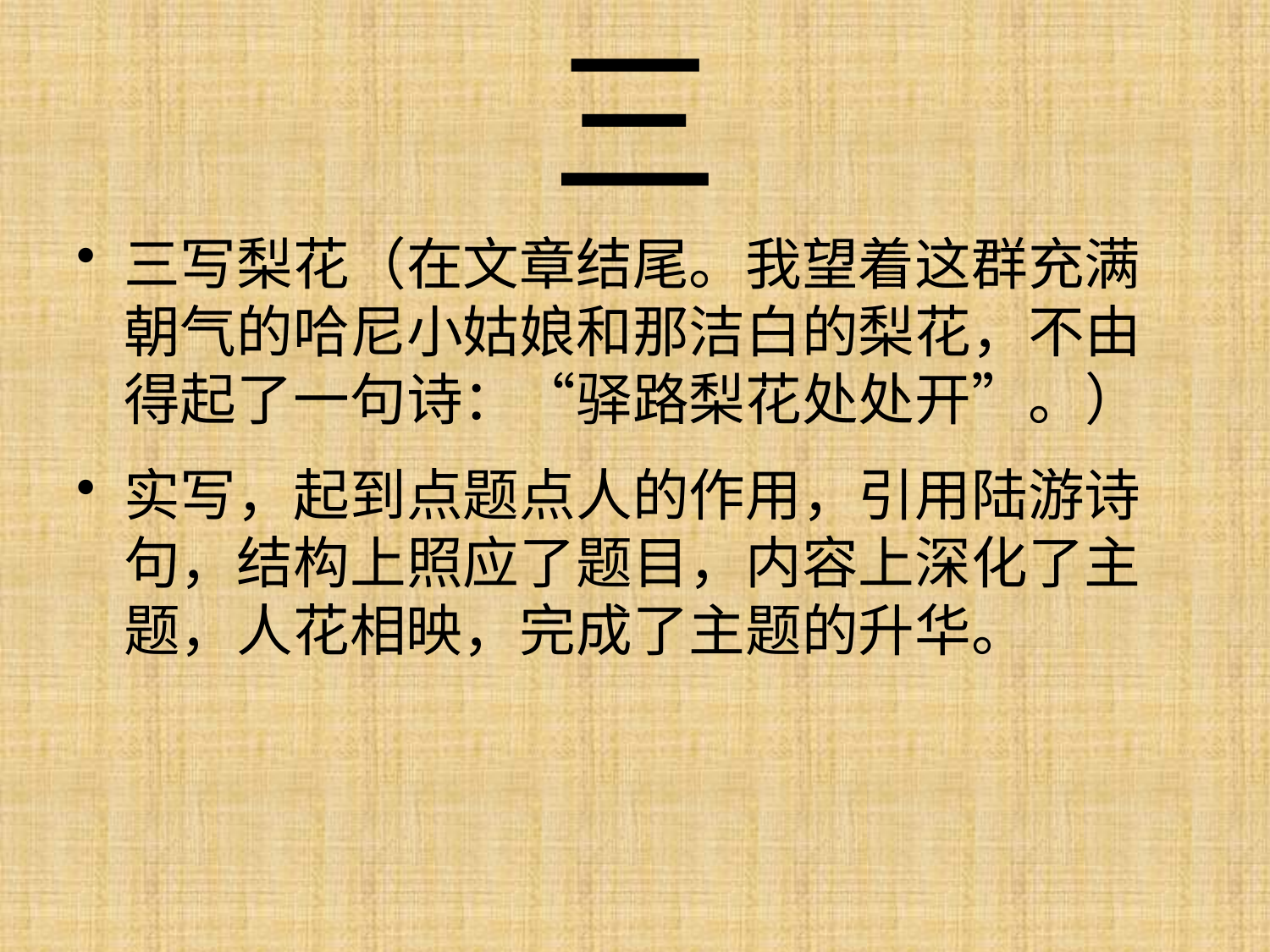

# 三
三写梨花（在文章结尾。我望着这群充满朝气的哈尼小姑娘和那洁白的梨花，不由得起了一句诗：“驿路梨花处处开”。）
实写，起到点题点人的作用，引用陆游诗句，结构上照应了题目，内容上深化了主题，人花相映，完成了主题的升华。